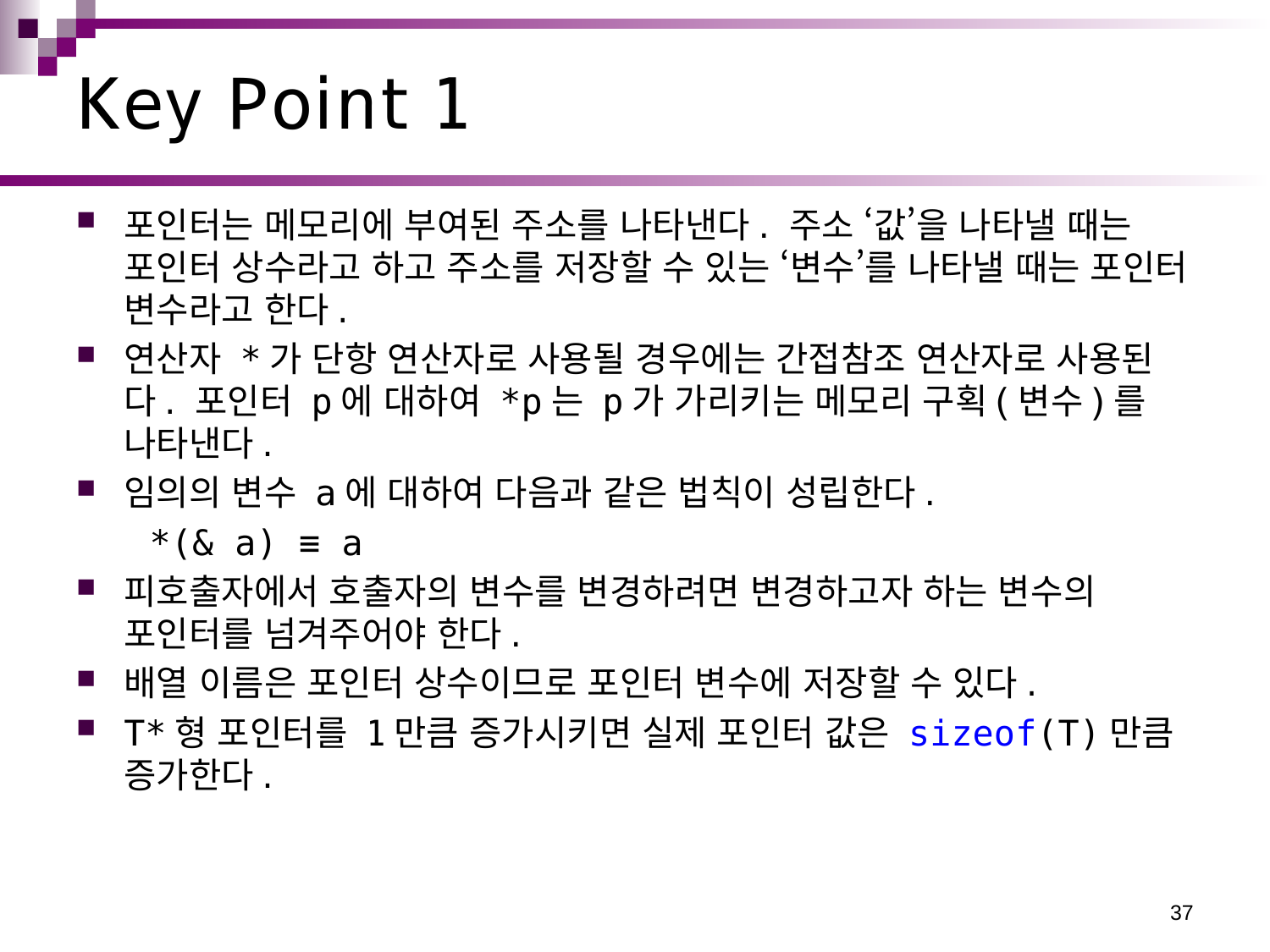

# Key Point 1
포인터는 메모리에 부여된 주소를 나타낸다. 주소 ‘값’을 나타낼 때는 포인터 상수라고 하고 주소를 저장할 수 있는 ‘변수’를 나타낼 때는 포인터 변수라고 한다.
연산자 *가 단항 연산자로 사용될 경우에는 간접참조 연산자로 사용된다. 포인터 p에 대하여 *p는 p가 가리키는 메모리 구획(변수)를 나타낸다.
임의의 변수 a에 대하여 다음과 같은 법칙이 성립한다.
 *(& a) ≡ a
피호출자에서 호출자의 변수를 변경하려면 변경하고자 하는 변수의 포인터를 넘겨주어야 한다.
배열 이름은 포인터 상수이므로 포인터 변수에 저장할 수 있다.
T*형 포인터를 1만큼 증가시키면 실제 포인터 값은 sizeof(T)만큼 증가한다.
37